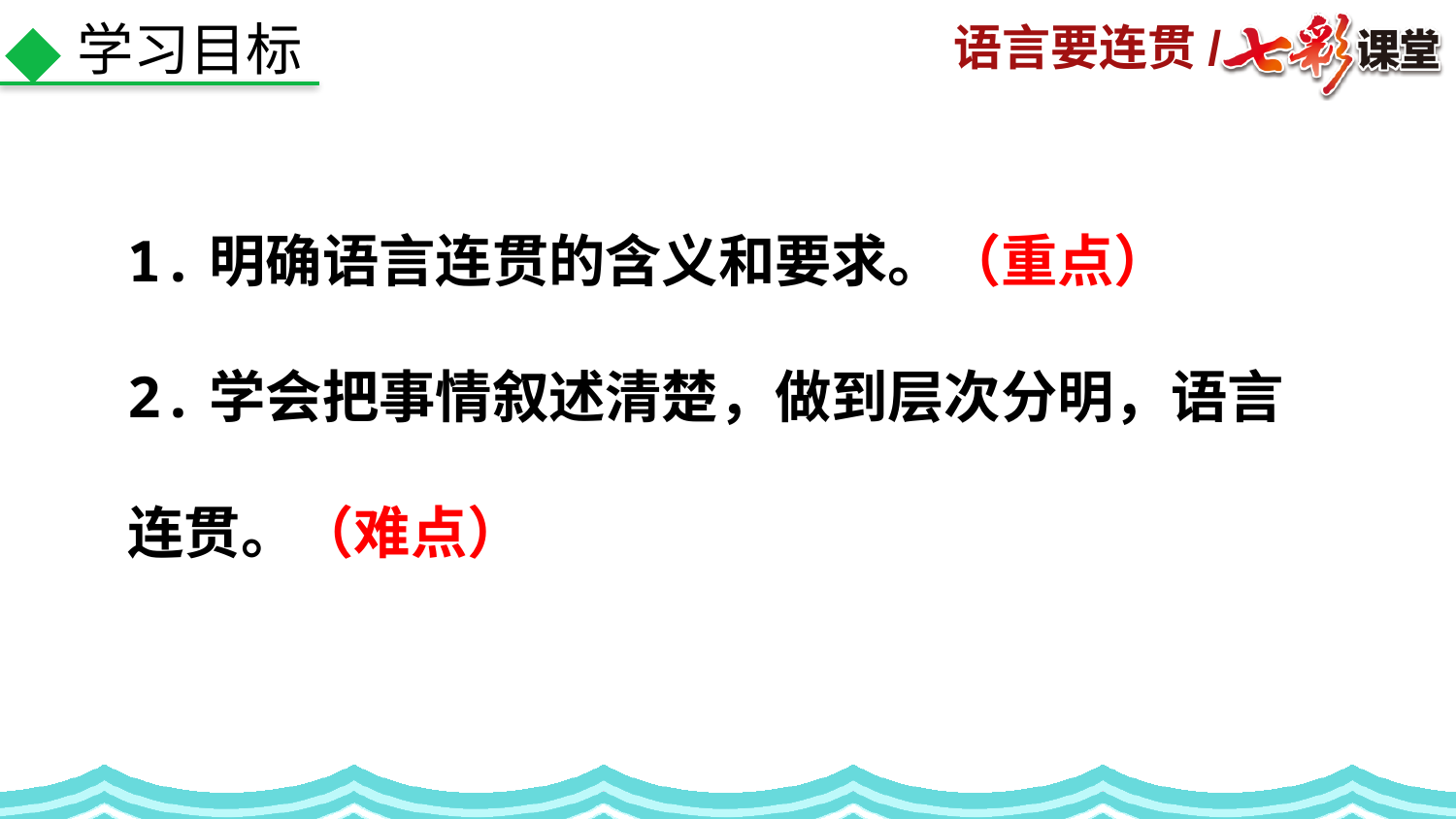

学习目标

1.明确语言连贯的含义和要求。（重点）
2.学会把事情叙述清楚，做到层次分明，语言连贯。（难点）